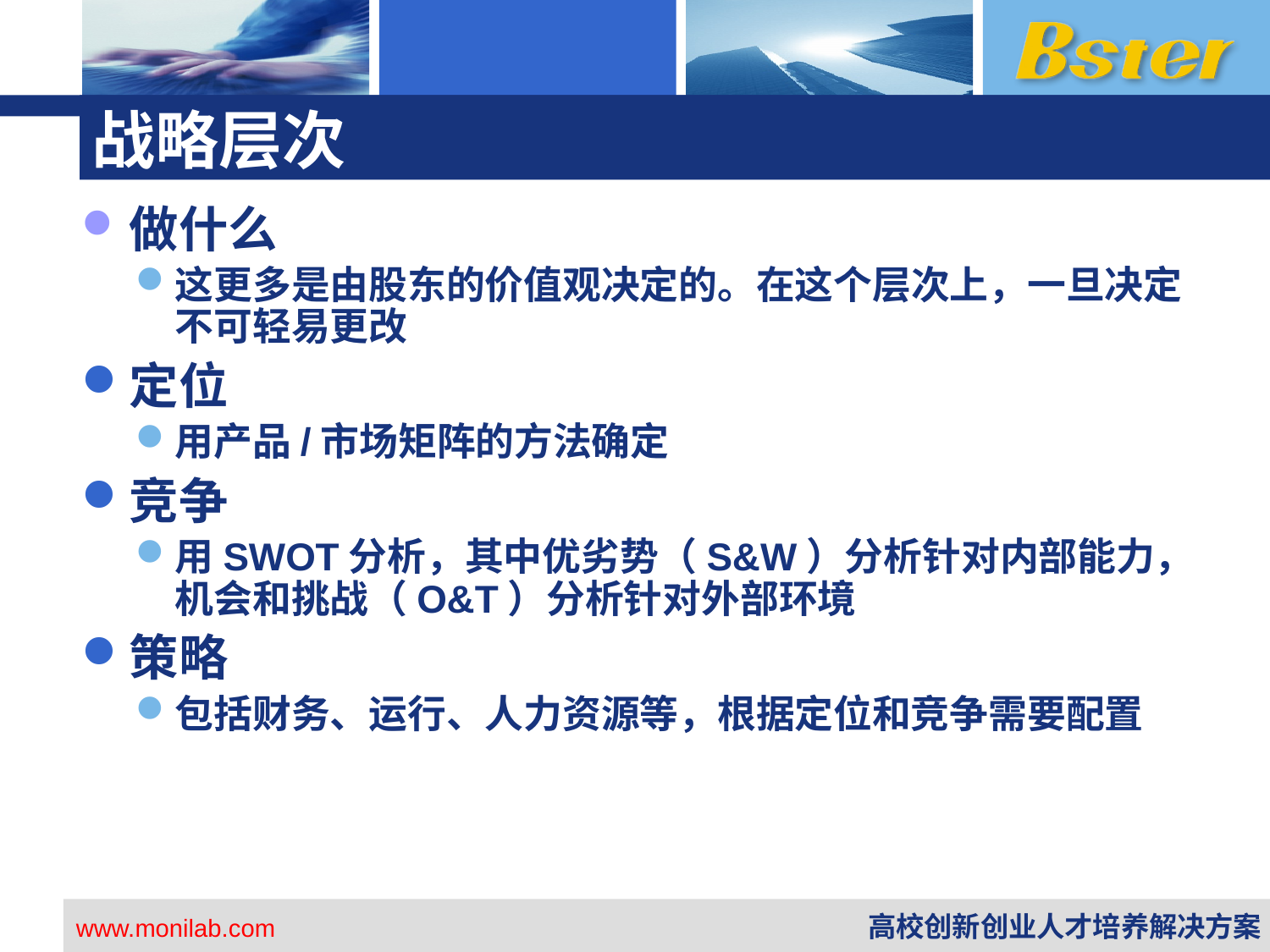

# 战略层次
做什么
这更多是由股东的价值观决定的。在这个层次上，一旦决定不可轻易更改
定位
用产品/市场矩阵的方法确定
竞争
用SWOT分析，其中优劣势（S&W）分析针对内部能力，机会和挑战（O&T）分析针对外部环境
策略
包括财务、运行、人力资源等，根据定位和竞争需要配置